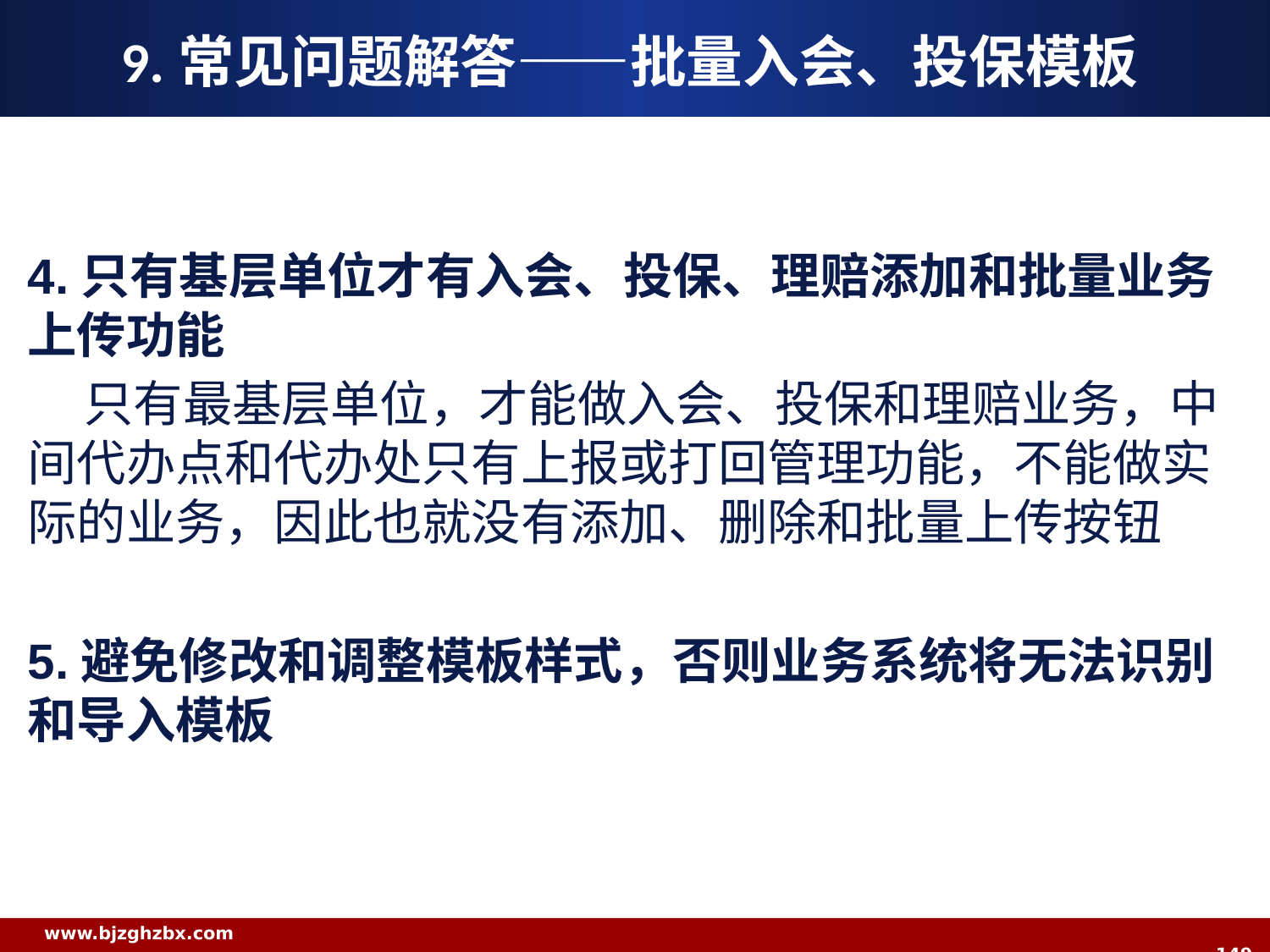

# 9.常见问题解答——批量入会、投保模板
4.只有基层单位才有入会、投保、理赔添加和批量业务上传功能
    只有最基层单位，才能做入会、投保和理赔业务，中间代办点和代办处只有上报或打回管理功能，不能做实际的业务，因此也就没有添加、删除和批量上传按钮

5.避免修改和调整模板样式，否则业务系统将无法识别和导入模板

www.bjzghzbx.com                                                                                                                                                                      149